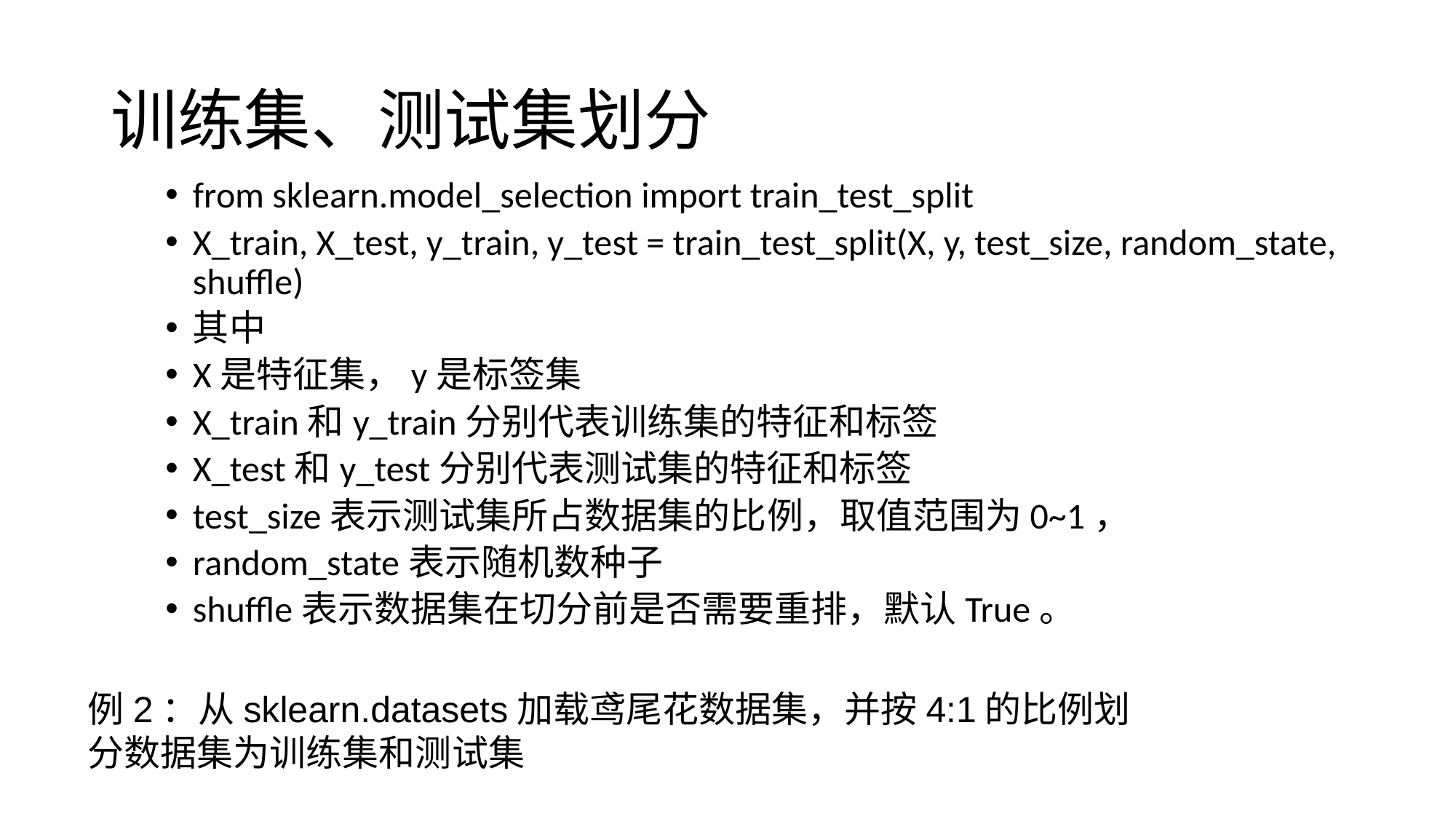

训练集、测试集划分
from sklearn.model_selection import train_test_split
X_train, X_test, y_train, y_test = train_test_split(X, y, test_size, random_state, shuffle)
其中
X是特征集，y是标签集
X_train和y_train分别代表训练集的特征和标签
X_test和y_test分别代表测试集的特征和标签
test_size表示测试集所占数据集的比例，取值范围为0~1，
random_state表示随机数种子
shuffle表示数据集在切分前是否需要重排，默认True。

例2：从sklearn.datasets加载鸢尾花数据集，并按4:1的比例划分数据集为训练集和测试集